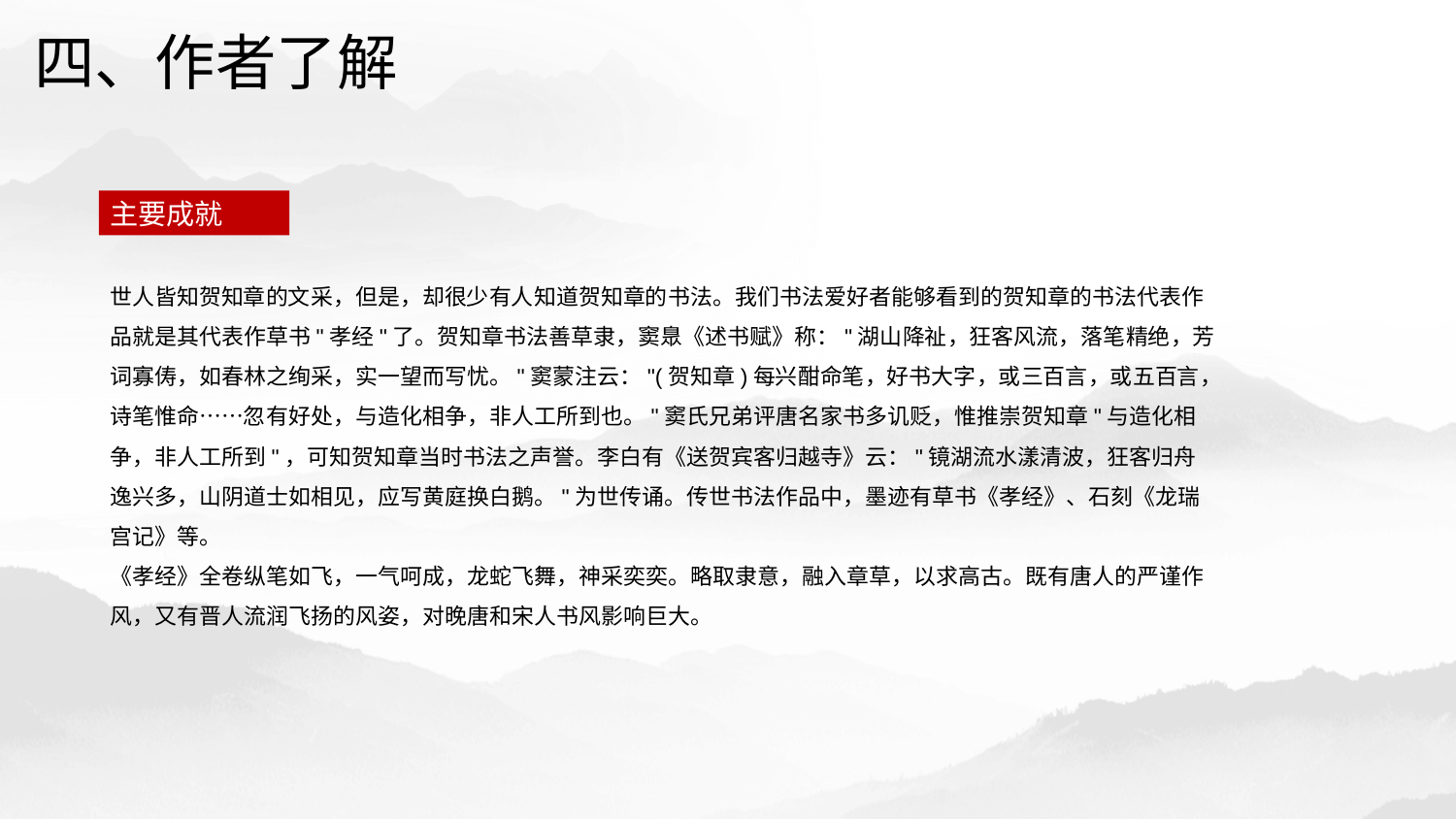

四、作者了解
主要成就
世人皆知贺知章的文采，但是，却很少有人知道贺知章的书法。我们书法爱好者能够看到的贺知章的书法代表作品就是其代表作草书"孝经"了。贺知章书法善草隶，窦臮《述书赋》称："湖山降祉，狂客风流，落笔精绝，芳词寡俦，如春林之绚采，实一望而写忧。"窦蒙注云："(贺知章)每兴酣命笔，好书大字，或三百言，或五百言，诗笔惟命……忽有好处，与造化相争，非人工所到也。"窦氏兄弟评唐名家书多讥贬，惟推崇贺知章"与造化相争，非人工所到"，可知贺知章当时书法之声誉。李白有《送贺宾客归越寺》云："镜湖流水漾清波，狂客归舟逸兴多，山阴道士如相见，应写黄庭换白鹅。"为世传诵。传世书法作品中，墨迹有草书《孝经》、石刻《龙瑞宫记》等。
《孝经》全卷纵笔如飞，一气呵成，龙蛇飞舞，神采奕奕。略取隶意，融入章草，以求高古。既有唐人的严谨作风，又有晋人流润飞扬的风姿，对晚唐和宋人书风影响巨大。